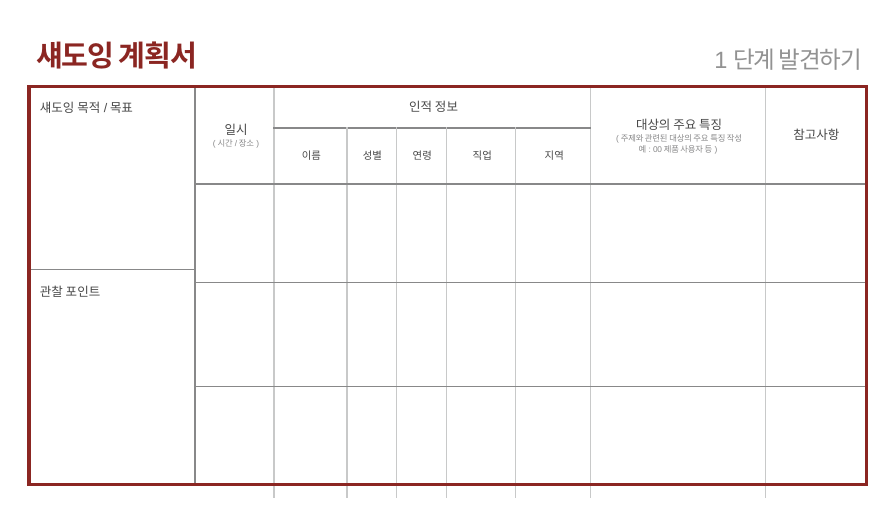

섀도잉 계획서
1단계 발견하기
| 섀도잉 목적/목표 |
| --- |
| 관찰 포인트 |
| 일시 (시간/장소) | 인적 정보 |  |  |  |  | 대상의 주요 특징 (주제와 관련된 대상의 주요 특징 작성 예: 00제품 사용자 등) | 참고사항 |
| --- | --- | --- | --- | --- | --- | --- | --- |
|  | 이름 | 성별 | 연령 | 직업 | 지역 |  |  |
|  |  |  |  |  |  |  |  |
|  |  |  |  |  |  |  |  |
|  |  |  |  |  |  |  |  |